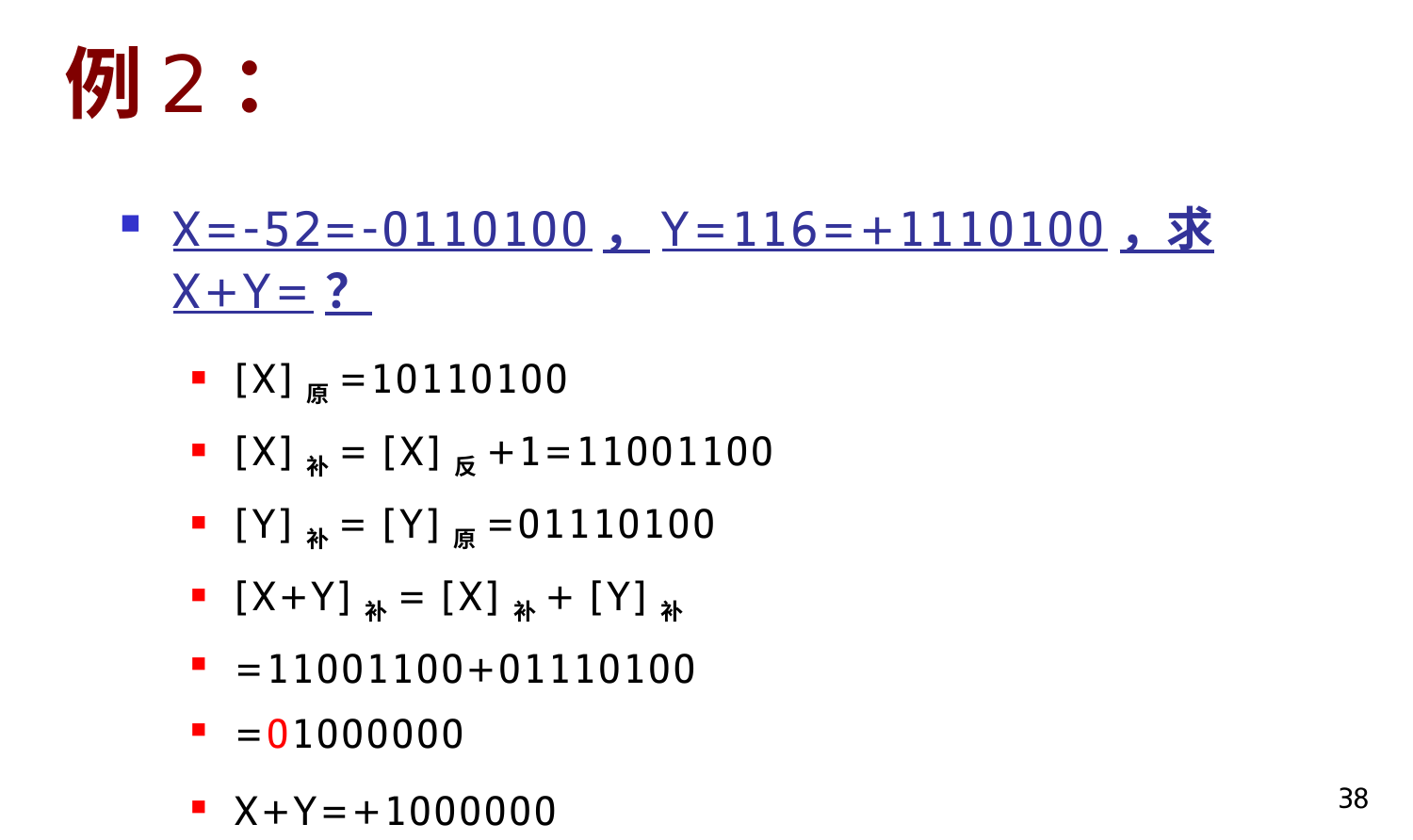

# 例2：
X=-52=-0110100，Y=116=+1110100，求X+Y=？
[X]原=10110100
[X]补= [X]反+1=11001100
[Y]补= [Y]原=01110100
[X+Y]补= [X]补+ [Y]补
=11001100+01110100
=01000000
X+Y=+1000000
38